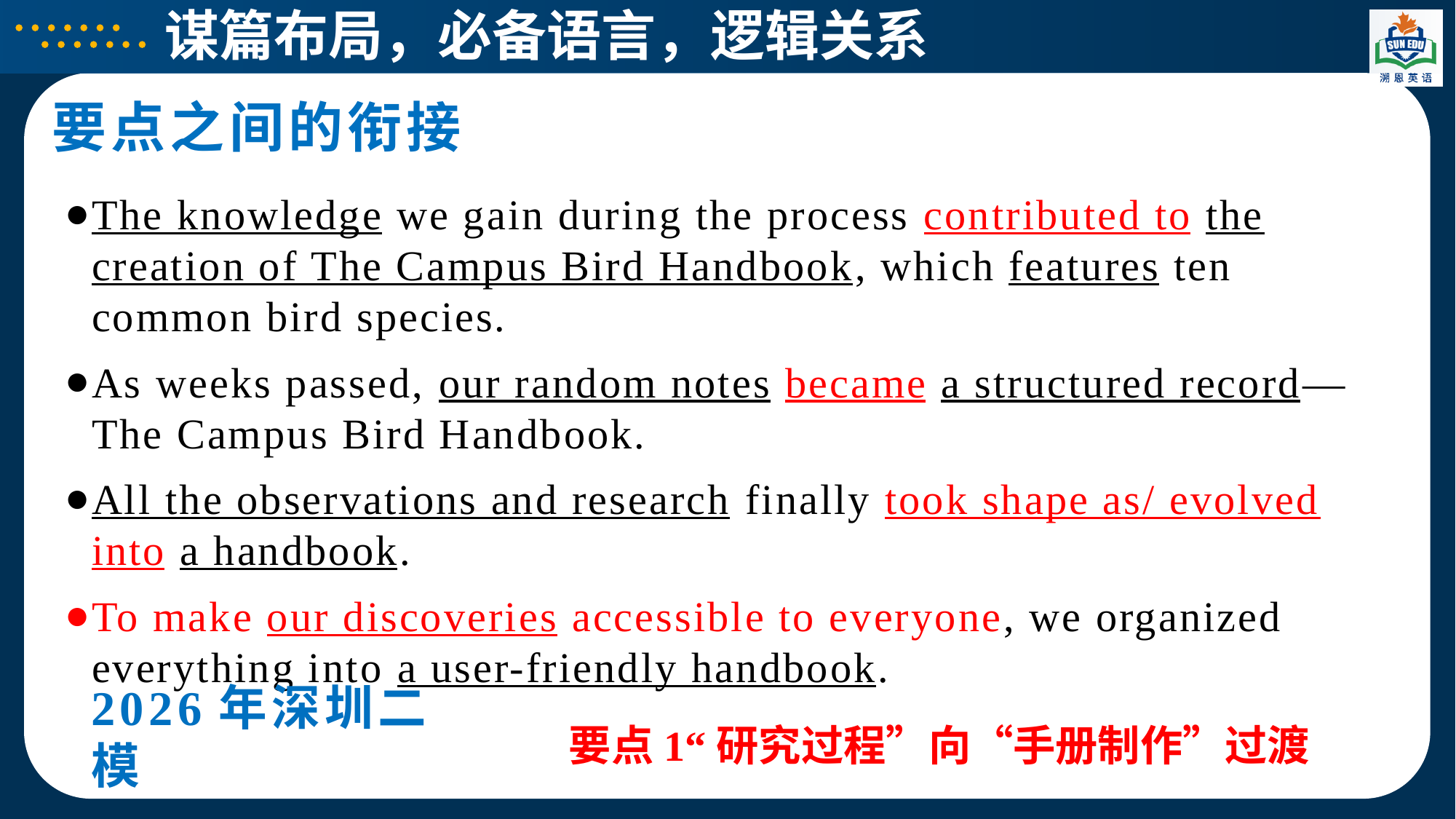

谋篇布局，必备语言，逻辑关系

要点之间的衔接
The knowledge we gain during the process contributed to the creation of The Campus Bird Handbook, which features ten common bird species.
As weeks passed, our random notes became a structured record—The Campus Bird Handbook.
All the observations and research finally took shape as/ evolved into a handbook.
To make our discoveries accessible to everyone, we organized everything into a user-friendly handbook.

2026年深圳二模
要点1“研究过程”向“手册制作”过渡